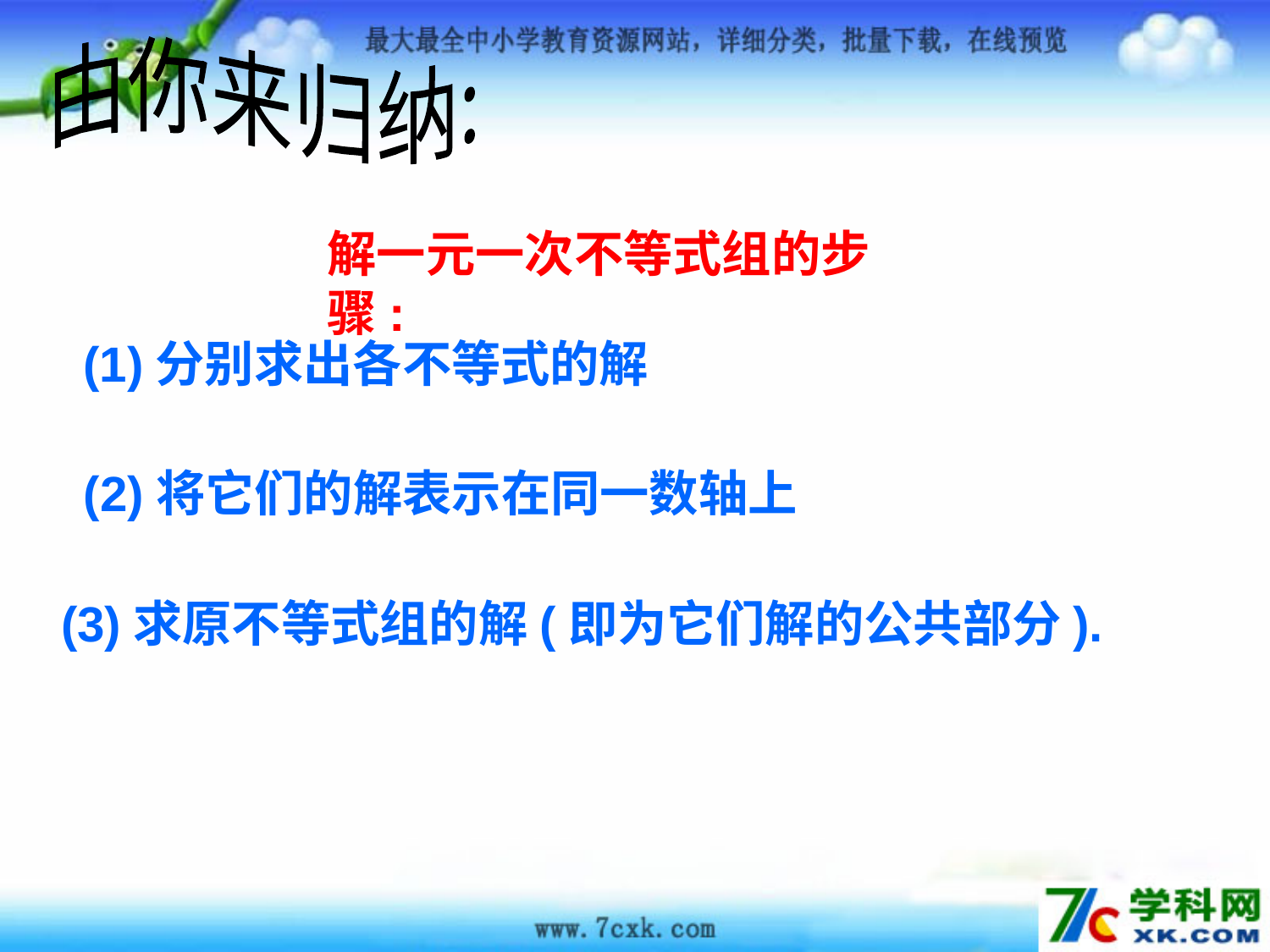

由你来归纳:
解一元一次不等式组的步骤:
(1)分别求出各不等式的解
(2)将它们的解表示在同一数轴上
(3)求原不等式组的解(即为它们解的公共部分).